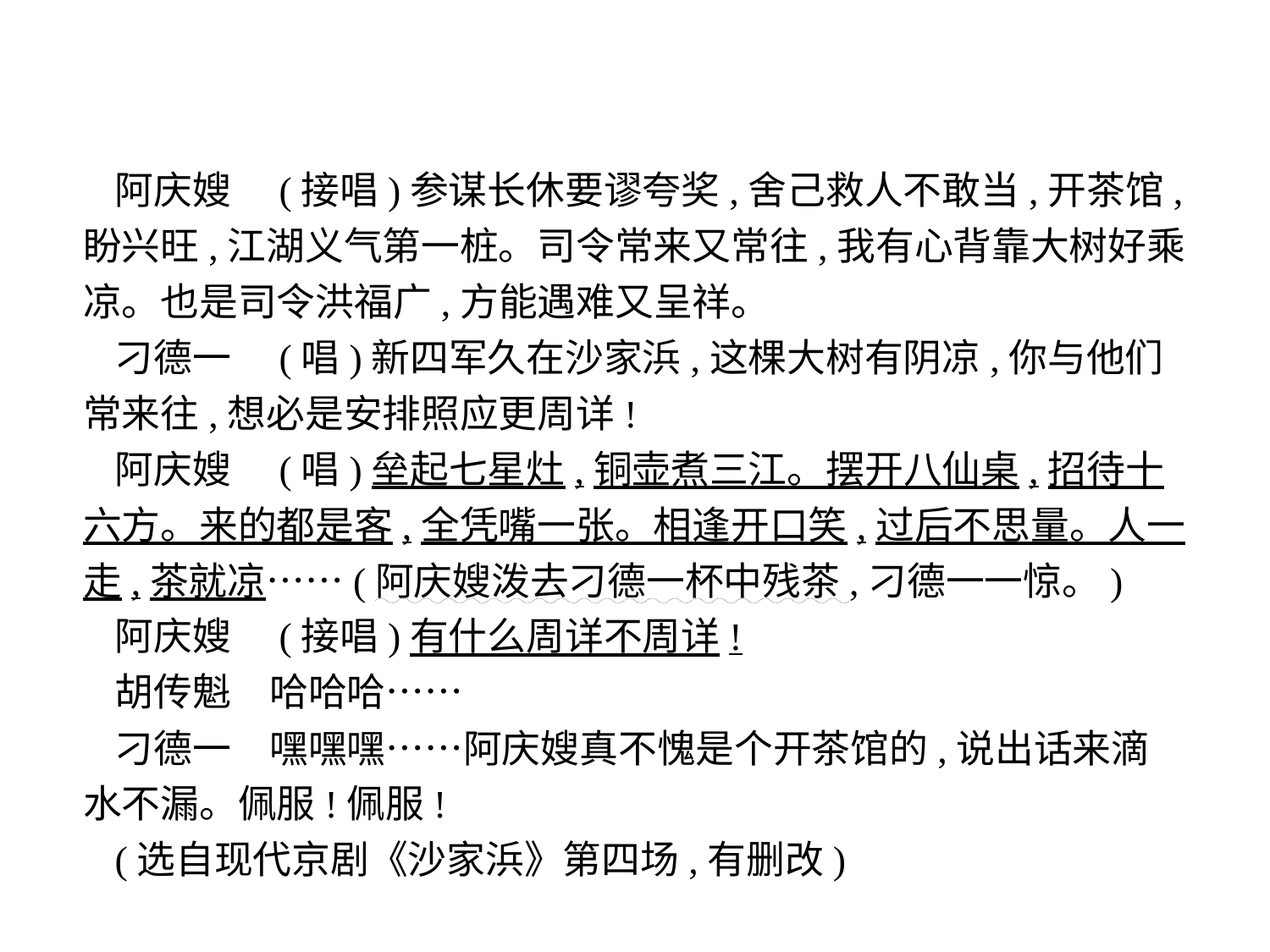

阿庆嫂　(接唱)参谋长休要谬夸奖,舍己救人不敢当,开茶馆,盼兴旺,江湖义气第一桩。司令常来又常往,我有心背靠大树好乘凉。也是司令洪福广,方能遇难又呈祥。
刁德一　(唱)新四军久在沙家浜,这棵大树有阴凉,你与他们常来往,想必是安排照应更周详!
阿庆嫂　(唱)垒起七星灶,铜壶煮三江。摆开八仙桌,招待十六方。来的都是客,全凭嘴一张。相逢开口笑,过后不思量。人一走,茶就凉……(阿庆嫂泼去刁德一杯中残茶,刁德一一惊。)
阿庆嫂　(接唱)有什么周详不周详!
胡传魁　哈哈哈……
刁德一　嘿嘿嘿……阿庆嫂真不愧是个开茶馆的,说出话来滴水不漏。佩服!佩服!
(选自现代京剧《沙家浜》第四场,有删改)
-13-